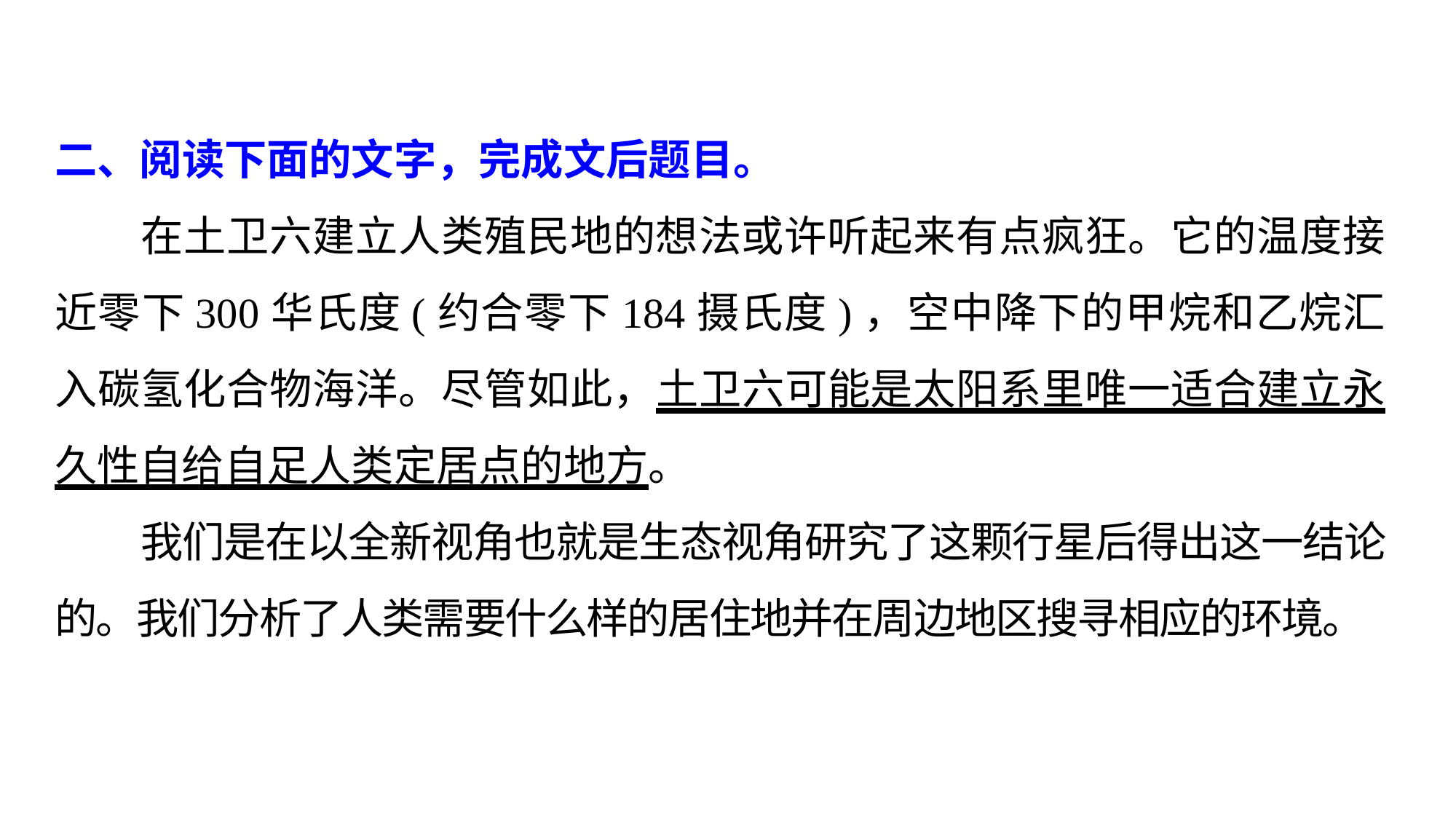

二、阅读下面的文字，完成文后题目。
在土卫六建立人类殖民地的想法或许听起来有点疯狂。它的温度接近零下300华氏度(约合零下184摄氏度)，空中降下的甲烷和乙烷汇入碳氢化合物海洋。尽管如此，土卫六可能是太阳系里唯一适合建立永久性自给自足人类定居点的地方。
我们是在以全新视角也就是生态视角研究了这颗行星后得出这一结论的。我们分析了人类需要什么样的居住地并在周边地区搜寻相应的环境。